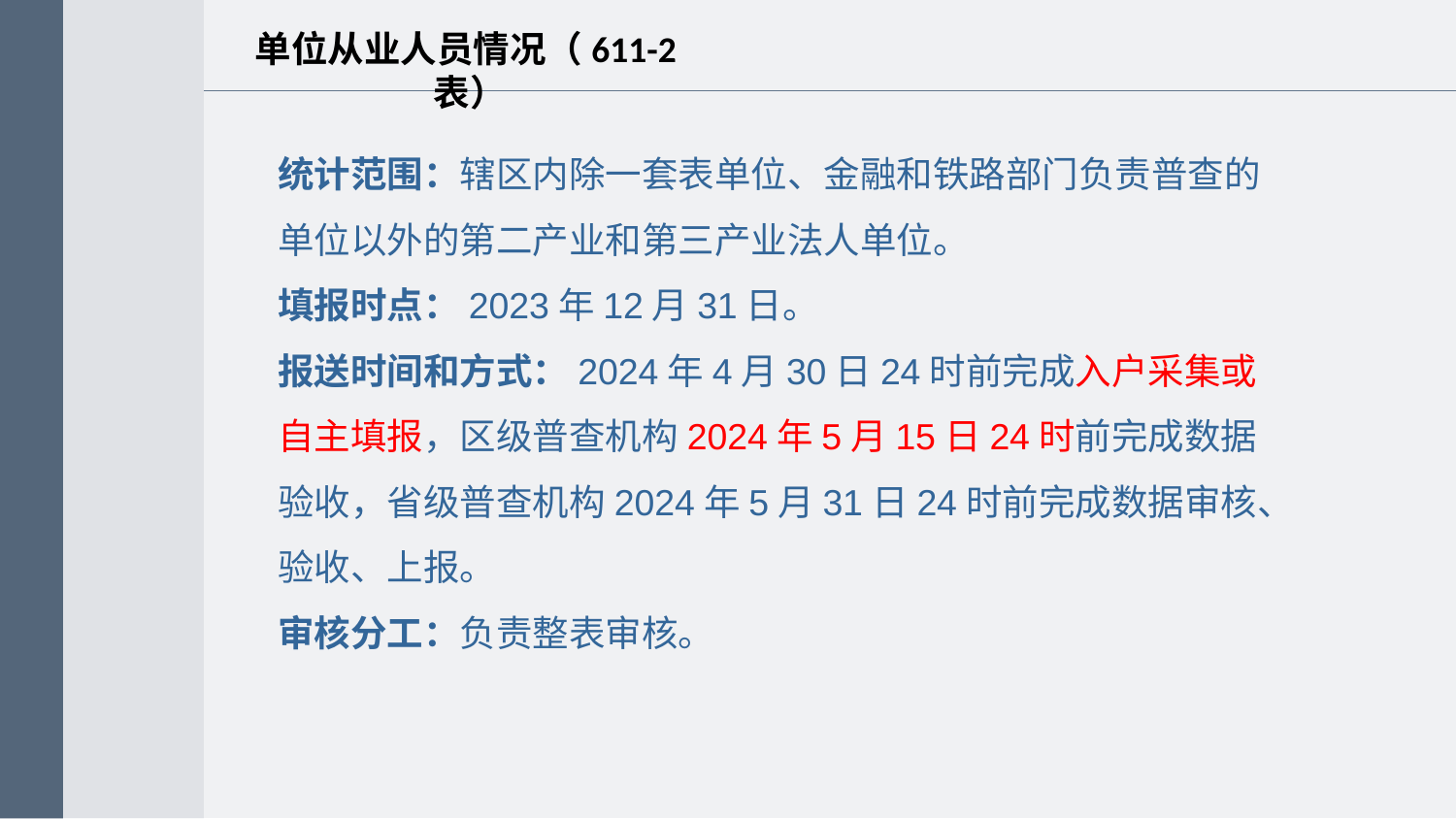

单位从业人员情况（611-2表）
统计范围：辖区内除一套表单位、金融和铁路部门负责普查的单位以外的第二产业和第三产业法人单位。
填报时点：2023年12月31日。
报送时间和方式：2024年4月30日24时前完成入户采集或自主填报，区级普查机构2024年5月15日24时前完成数据验收，省级普查机构2024年5月31日24时前完成数据审核、验收、上报。
审核分工：负责整表审核。